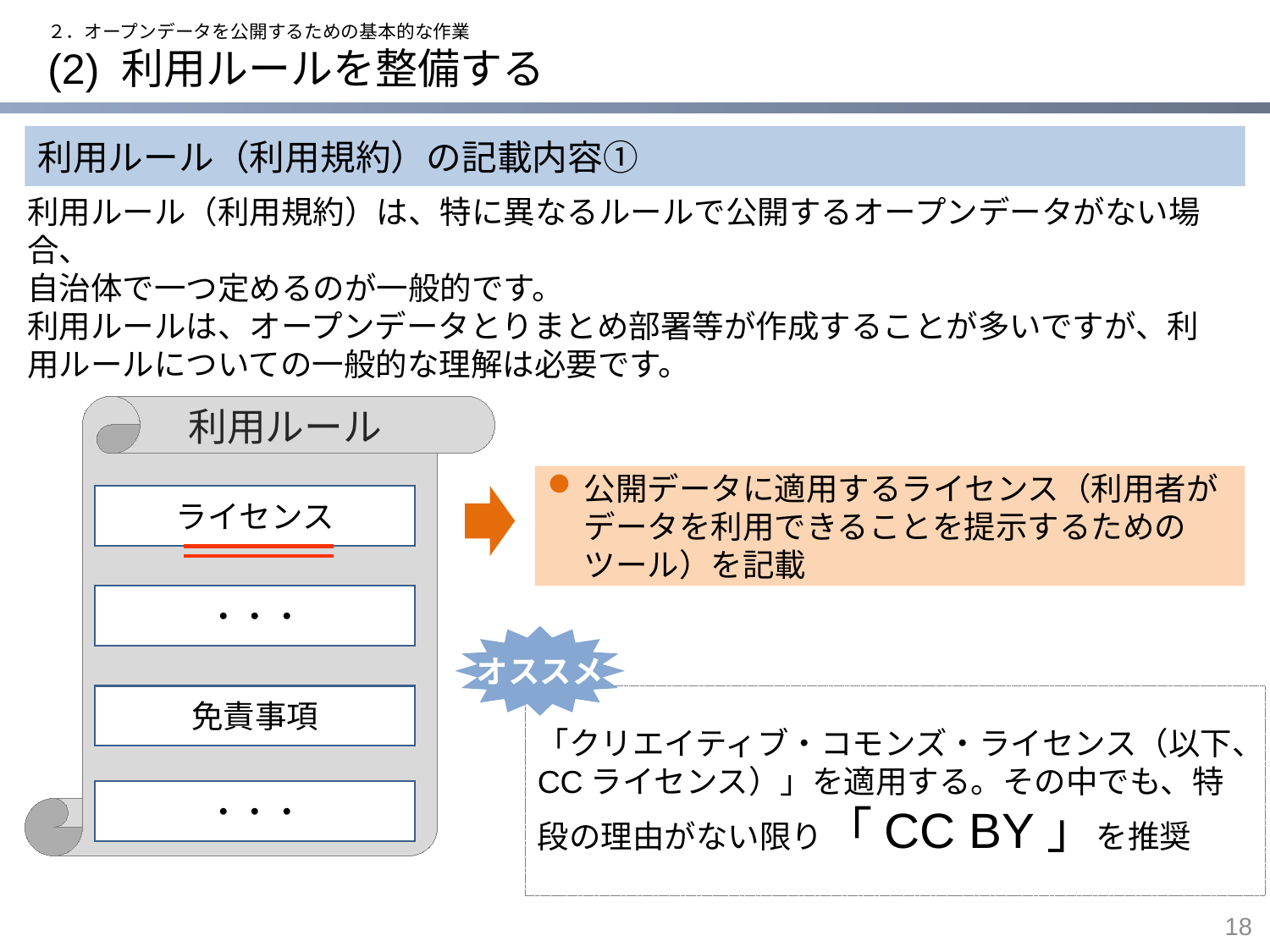

２．オープンデータを公開するための基本的な作業
# (2) 利用ルールを整備する
利用ルール（利用規約）の記載内容①
利用ルール（利用規約）は、特に異なるルールで公開するオープンデータがない場合、
自治体で一つ定めるのが一般的です。
利用ルールは、オープンデータとりまとめ部署等が作成することが多いですが、利用ルールについての一般的な理解は必要です。

利用ルール
公開データに適用するライセンス（利用者がデータを利用できることを提示するためのツール）を記載
ライセンス

・・・
オススメ
免責事項
「クリエイティブ・コモンズ・ライセンス（以下、CCライセンス）」を適用する。その中でも、特段の理由がない限り「CC BY」を推奨
・・・
18